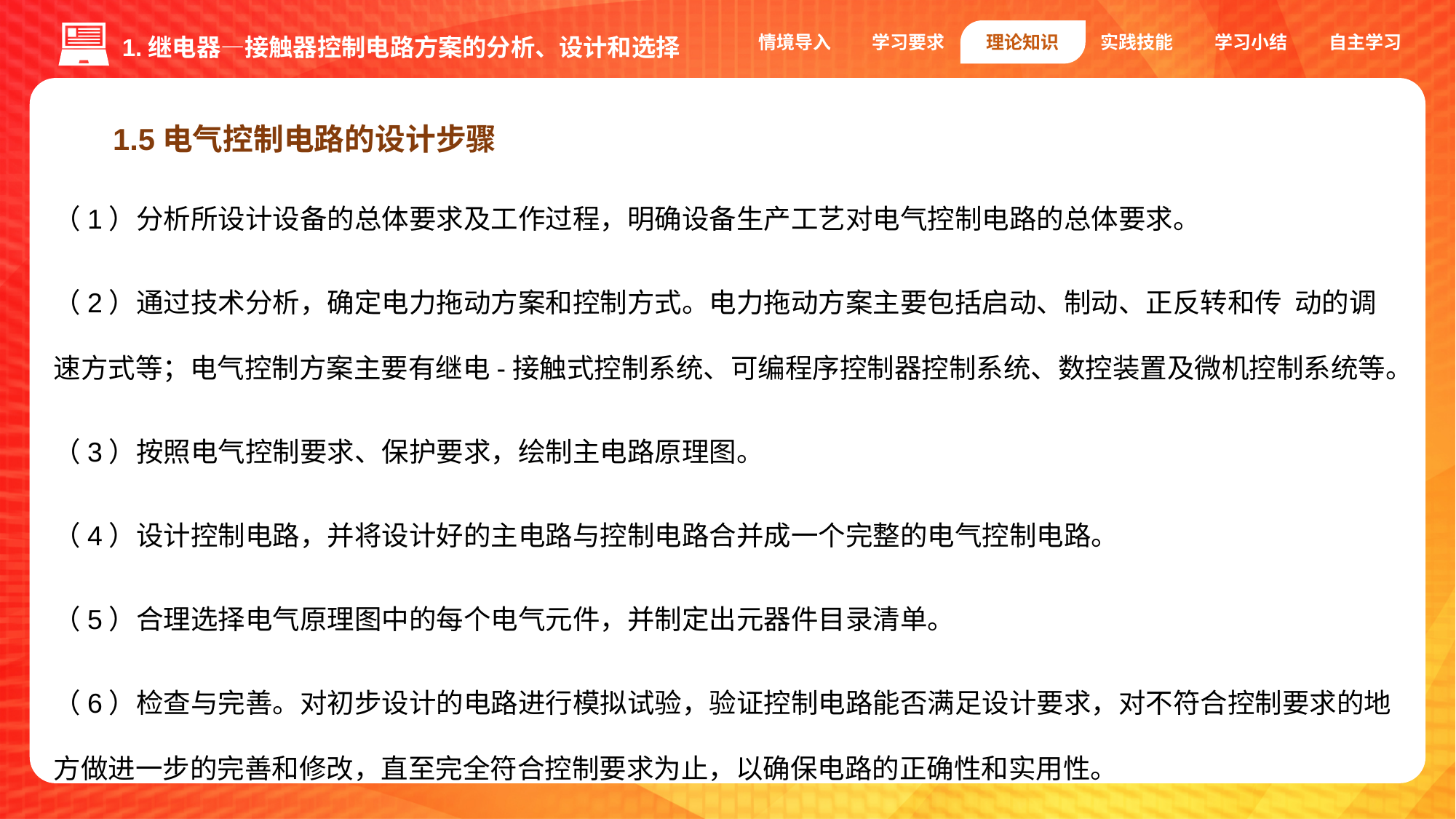

情境导入
学习要求
理论知识
实践技能
学习小结
自主学习

1.继电器—接触器控制电路方案的分析、设计和选择

1.5电气控制电路的设计步骤

（1）分析所设计设备的总体要求及工作过程，明确设备生产工艺对电气控制电路的总体要求。
（2）通过技术分析，确定电力拖动方案和控制方式。电力拖动方案主要包括启动、制动、正反转和传  动的调速方式等；电气控制方案主要有继电-接触式控制系统、可编程序控制器控制系统、数控装置及微机控制系统等。
（3）按照电气控制要求、保护要求，绘制主电路原理图。
（4）设计控制电路，并将设计好的主电路与控制电路合并成一个完整的电气控制电路。
（5）合理选择电气原理图中的每个电气元件，并制定出元器件目录清单。
（6）检查与完善。对初步设计的电路进行模拟试验，验证控制电路能否满足设计要求，对不符合控制要求的地方做进一步的完善和修改，直至完全符合控制要求为止，以确保电路的正确性和实用性。